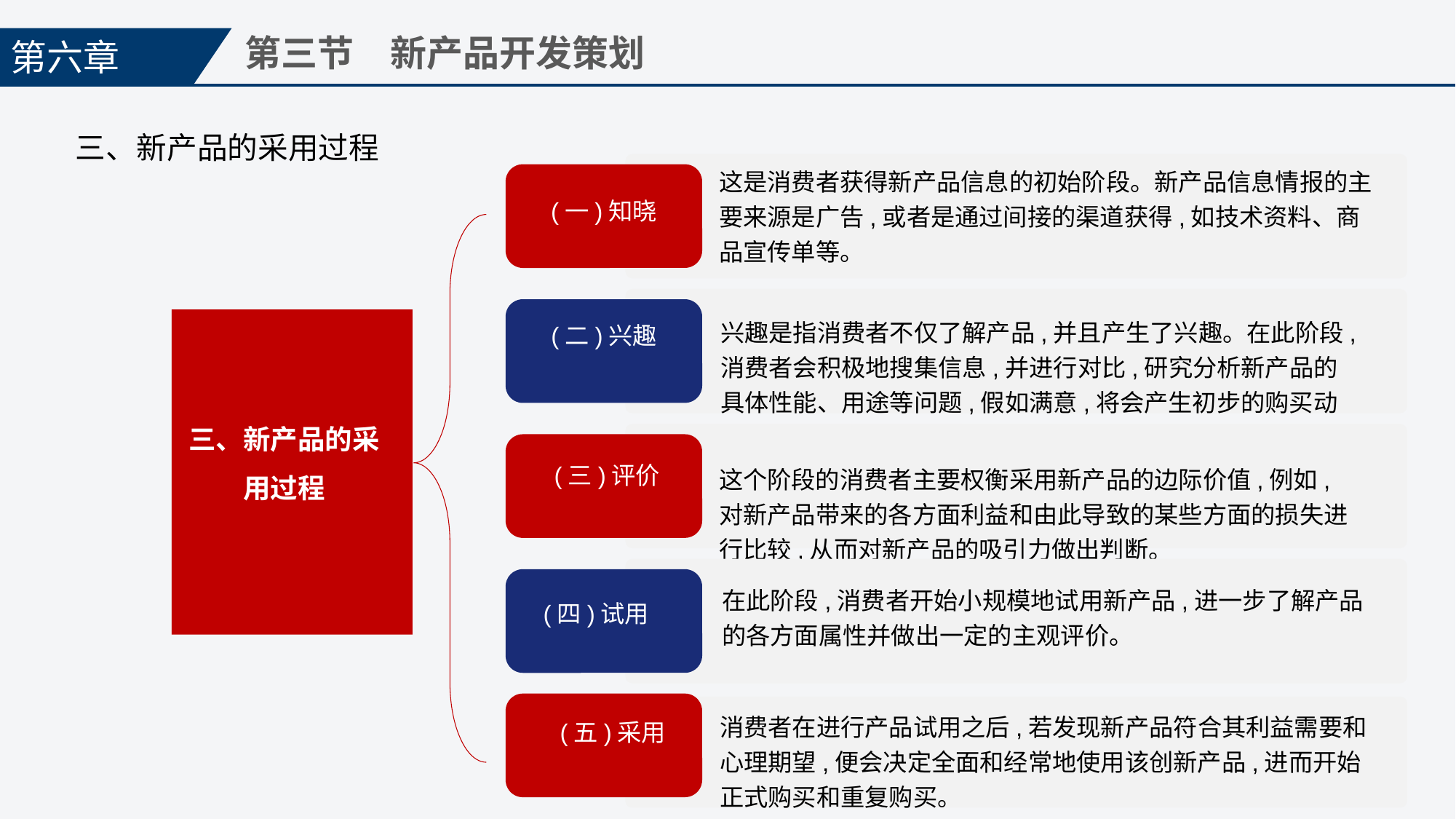

第六章
第三节　新产品开发策划
三、新产品的采用过程

这是消费者获得新产品信息的初始阶段。新产品信息情报的主要来源是广告,或者是通过间接的渠道获得,如技术资料、商品宣传单等。

(一)知晓

(二)兴趣
兴趣是指消费者不仅了解产品,并且产生了兴趣。在此阶段,消费者会积极地搜集信息,并进行对比,研究分析新产品的具体性能、用途等问题,假如满意,将会产生初步的购买动机。

三、新产品的采用过程

(三)评价
这个阶段的消费者主要权衡采用新产品的边际价值,例如,对新产品带来的各方面利益和由此导致的某些方面的损失进行比较,从而对新产品的吸引力做出判断。

(四)试用
在此阶段,消费者开始小规模地试用新产品,进一步了解产品的各方面属性并做出一定的主观评价。

(五)采用

消费者在进行产品试用之后,若发现新产品符合其利益需要和心理期望,便会决定全面和经常地使用该创新产品,进而开始正式购买和重复购买。